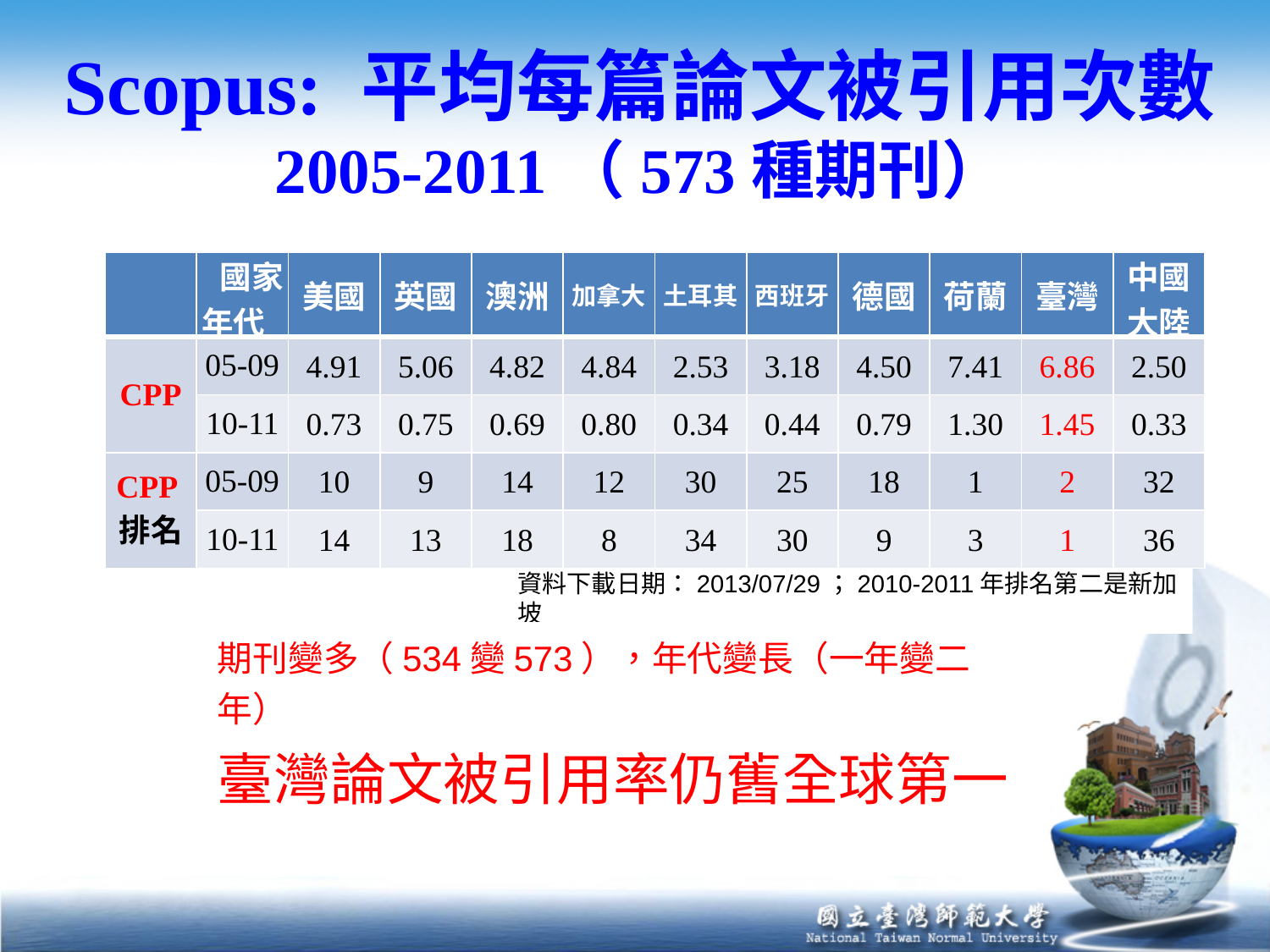

# Scopus: 平均每篇論文被引用次數 2005-2011（573種期刊）
|  | 國家 年代 | 美國 | 英國 | 澳洲 | 加拿大 | 土耳其 | 西班牙 | 德國 | 荷蘭 | 臺灣 | 中國大陸 |
| --- | --- | --- | --- | --- | --- | --- | --- | --- | --- | --- | --- |
| CPP | 05-09 | 4.91 | 5.06 | 4.82 | 4.84 | 2.53 | 3.18 | 4.50 | 7.41 | 6.86 | 2.50 |
|  | 10-11 | 0.73 | 0.75 | 0.69 | 0.80 | 0.34 | 0.44 | 0.79 | 1.30 | 1.45 | 0.33 |
| CPP排名 | 05-09 | 10 | 9 | 14 | 12 | 30 | 25 | 18 | 1 | 2 | 32 |
|  | 10-11 | 14 | 13 | 18 | 8 | 34 | 30 | 9 | 3 | 1 | 36 |
資料下載日期：2013/07/29；2010-2011年排名第二是新加坡
期刊變多（534變573），年代變長（一年變二年）
臺灣論文被引用率仍舊全球第一